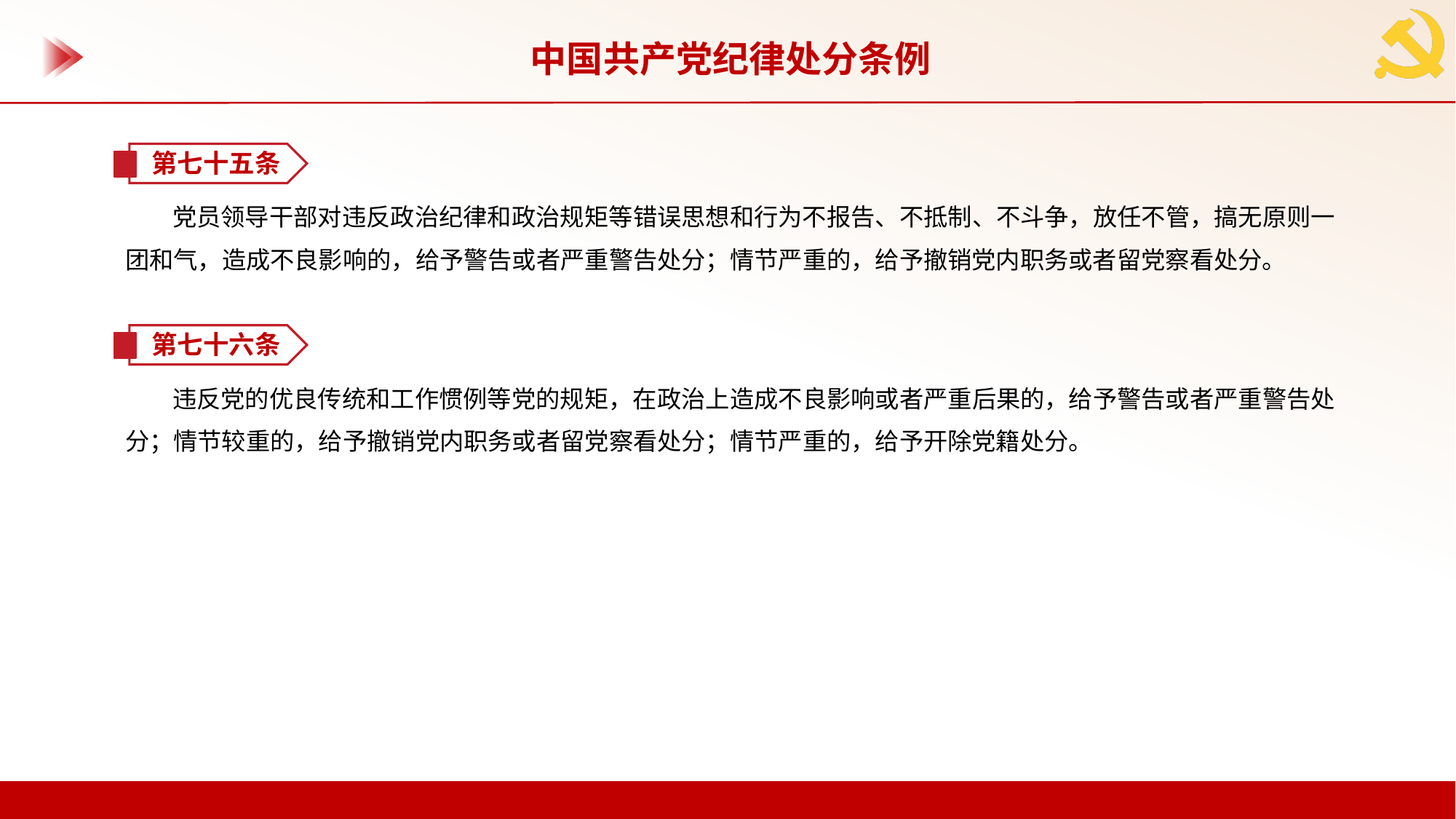

中国共产党纪律处分条例
第七十五条

党员领导干部对违反政治纪律和政治规矩等错误思想和行为不报告、不抵制、不斗争，放任不管，搞无原则一团和气，造成不良影响的，给予警告或者严重警告处分；情节严重的，给予撤销党内职务或者留党察看处分。
第七十六条

违反党的优良传统和工作惯例等党的规矩，在政治上造成不良影响或者严重后果的，给予警告或者严重警告处分；情节较重的，给予撤销党内职务或者留党察看处分；情节严重的，给予开除党籍处分。